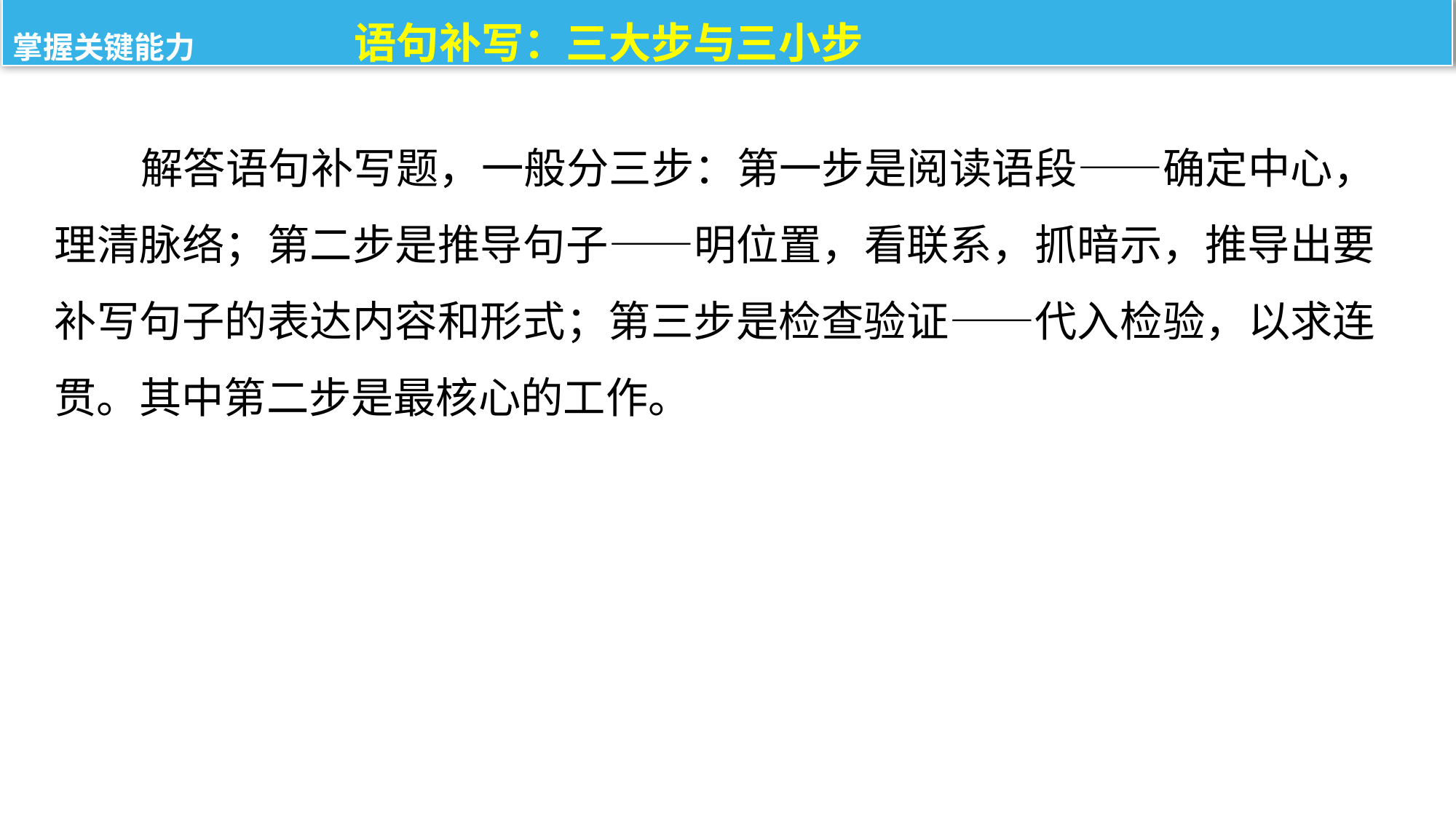

掌握关键能力                       语句补写：三大步与三小步
解答语句补写题，一般分三步：第一步是阅读语段——确定中心，理清脉络；第二步是推导句子——明位置，看联系，抓暗示，推导出要补写句子的表达内容和形式；第三步是检查验证——代入检验，以求连贯。其中第二步是最核心的工作。